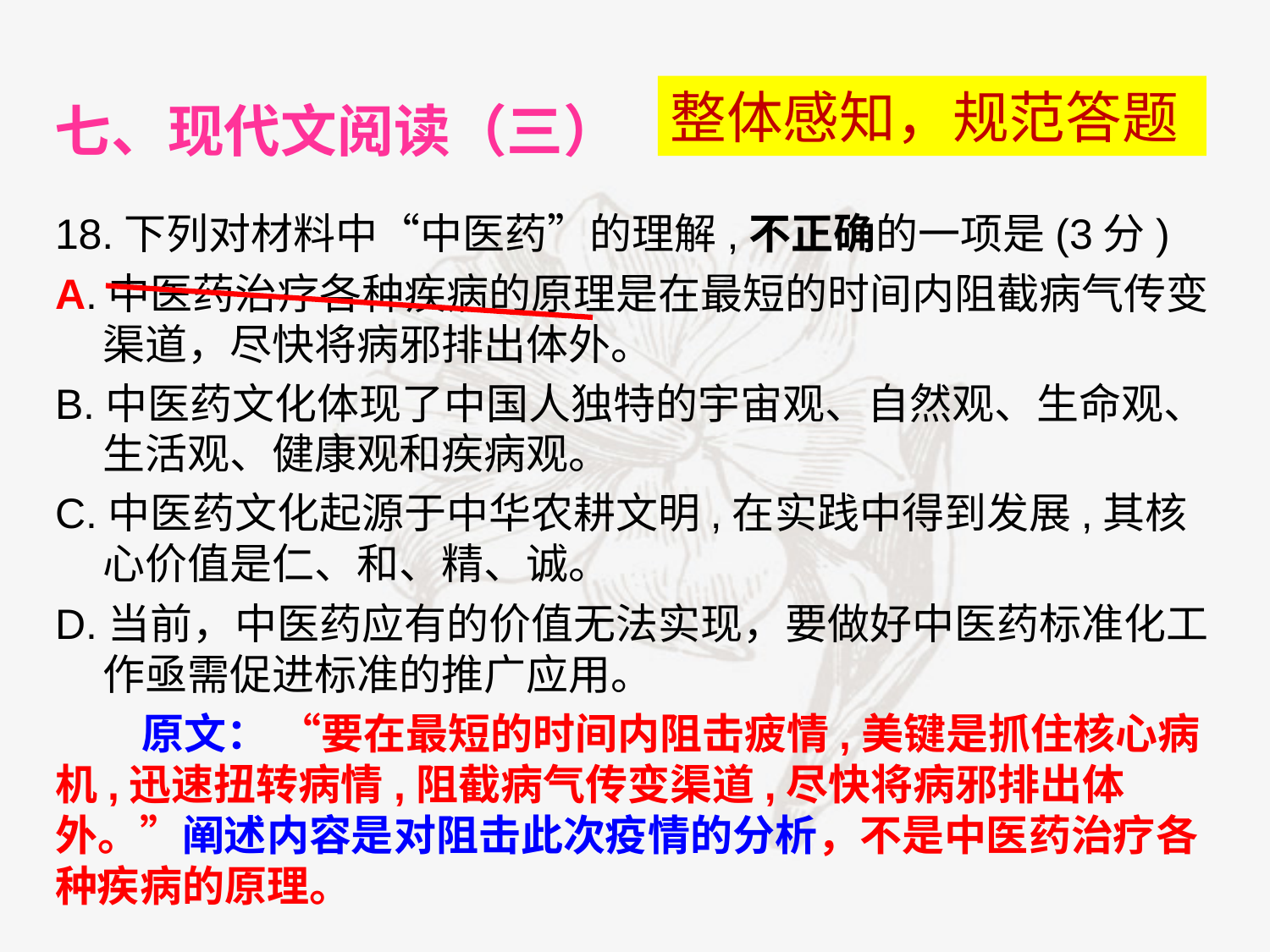

七、现代文阅读（三）
整体感知，规范答题
18.下列对材料中“中医药”的理解,不正确的一项是(3分)
A.中医药治疗各种疾病的原理是在最短的时间内阻截病气传变渠道，尽快将病邪排出体外。
B.中医药文化体现了中国人独特的宇宙观、自然观、生命观、生活观、健康观和疾病观。
C.中医药文化起源于中华农耕文明,在实践中得到发展,其核心价值是仁、和、精、诚。
D.当前，中医药应有的价值无法实现，要做好中医药标准化工作亟需促进标准的推广应用。
原文： “要在最短的时间内阻击疲情,美键是抓住核心病机,迅速扭转病情,阻截病气传变渠道,尽快将病邪排出体外。”阐述内容是对阻击此次疫情的分析，不是中医药治疗各种疾病的原理。